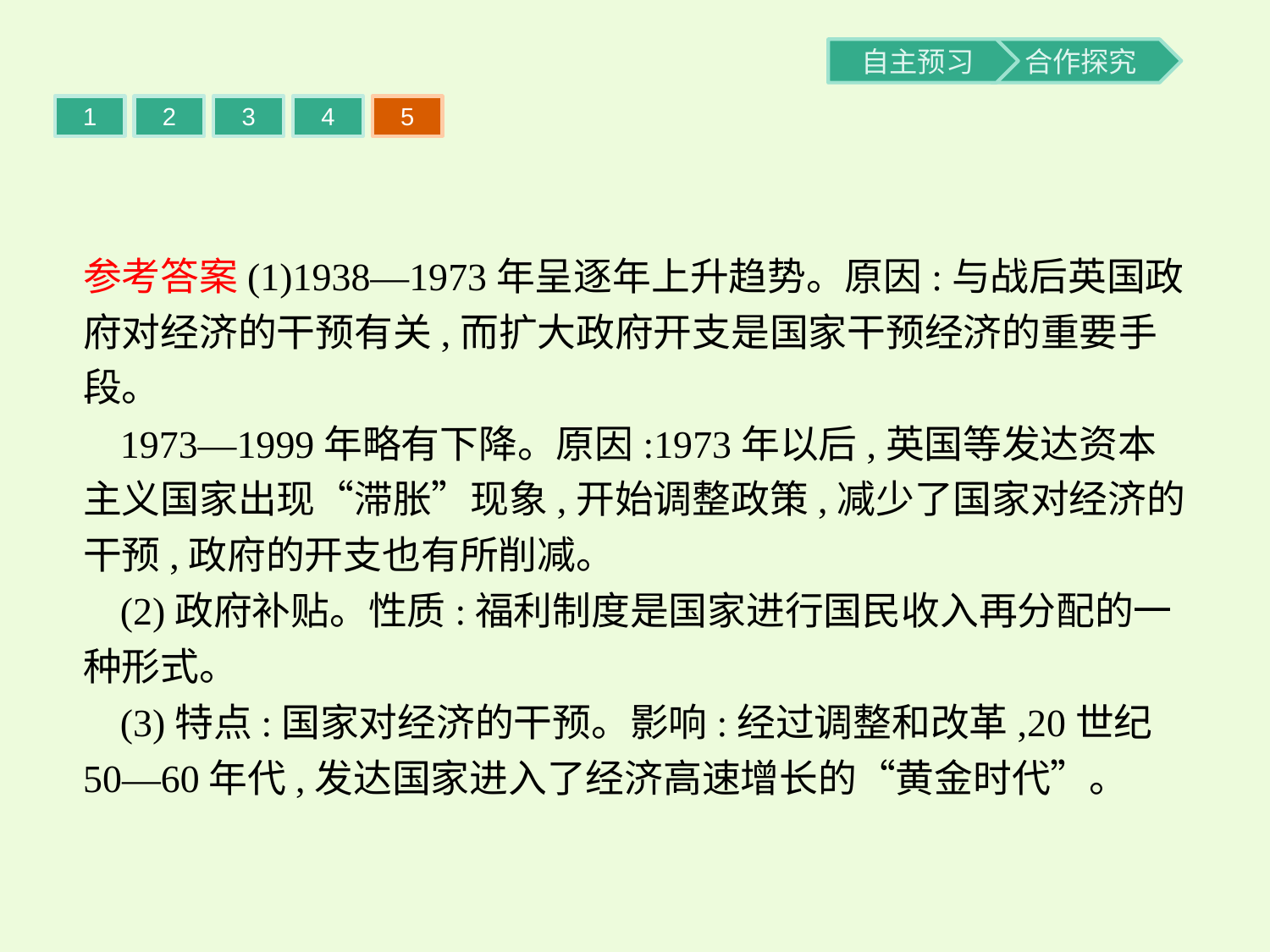

1
2
3
4
5
参考答案(1)1938—1973年呈逐年上升趋势。原因:与战后英国政府对经济的干预有关,而扩大政府开支是国家干预经济的重要手段。
1973—1999年略有下降。原因:1973年以后,英国等发达资本主义国家出现“滞胀”现象,开始调整政策,减少了国家对经济的干预,政府的开支也有所削减。
(2)政府补贴。性质:福利制度是国家进行国民收入再分配的一种形式。
(3)特点:国家对经济的干预。影响:经过调整和改革,20世纪50—60年代,发达国家进入了经济高速增长的“黄金时代”。